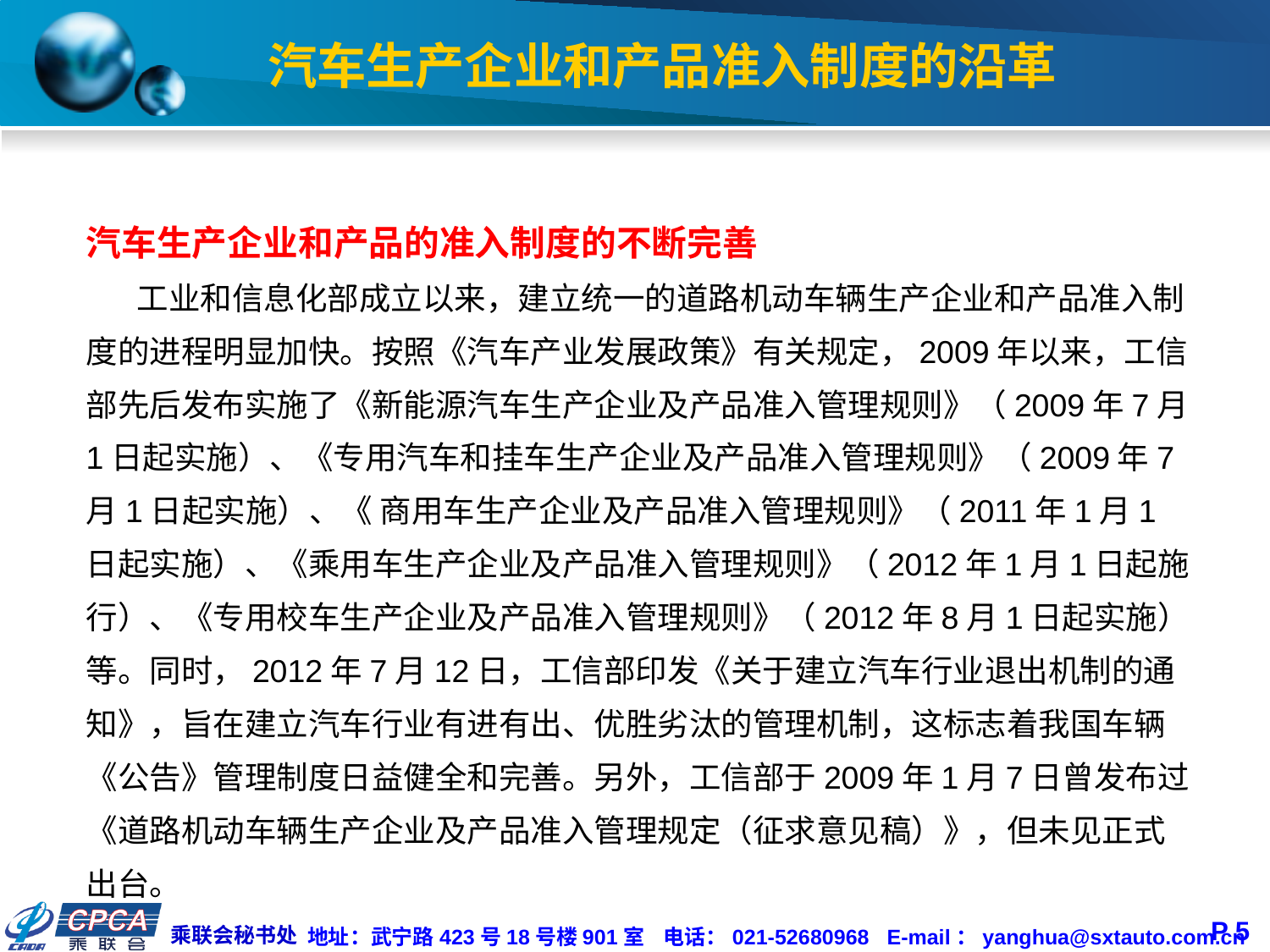

# 汽车生产企业和产品准入制度的沿革
汽车生产企业和产品的准入制度的不断完善
      工业和信息化部成立以来，建立统一的道路机动车辆生产企业和产品准入制度的进程明显加快。按照《汽车产业发展政策》有关规定，2009年以来，工信部先后发布实施了《新能源汽车生产企业及产品准入管理规则》（2009年7月1日起实施）、《专用汽车和挂车生产企业及产品准入管理规则》（2009年7月1日起实施）、《 商用车生产企业及产品准入管理规则》（2011年1月1日起实施）、《乘用车生产企业及产品准入管理规则》（2012年1月1日起施行）、《专用校车生产企业及产品准入管理规则》（2012年8月1日起实施）等。同时，2012年7月12日，工信部印发《关于建立汽车行业退出机制的通知》，旨在建立汽车行业有进有出、优胜劣汰的管理机制，这标志着我国车辆《公告》管理制度日益健全和完善。另外，工信部于2009年1月7日曾发布过《道路机动车辆生产企业及产品准入管理规定（征求意见稿）》，但未见正式出台。